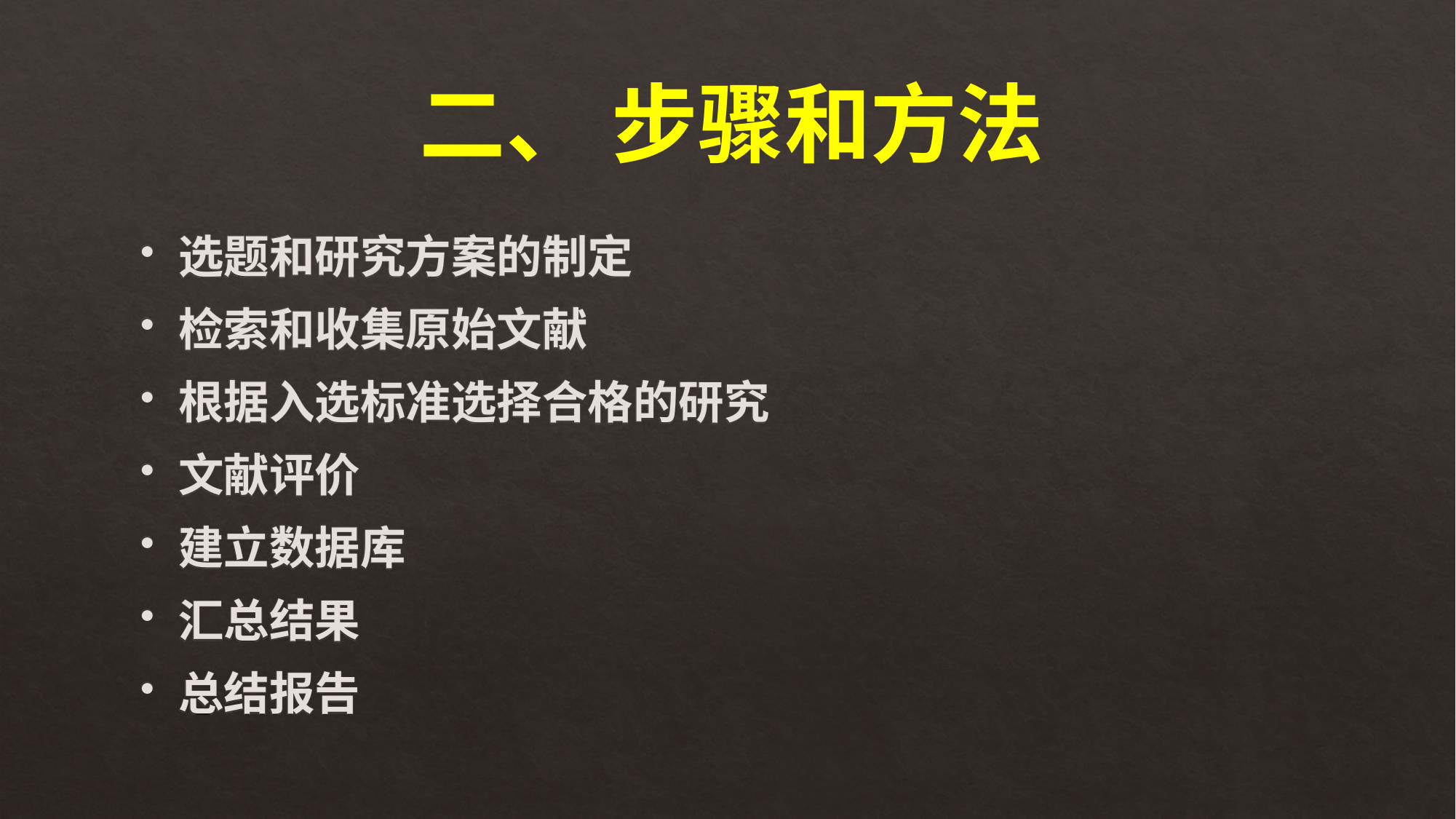

二、 步骤和方法
选题和研究方案的制定
检索和收集原始文献
根据入选标准选择合格的研究
文献评价
建立数据库
汇总结果
总结报告